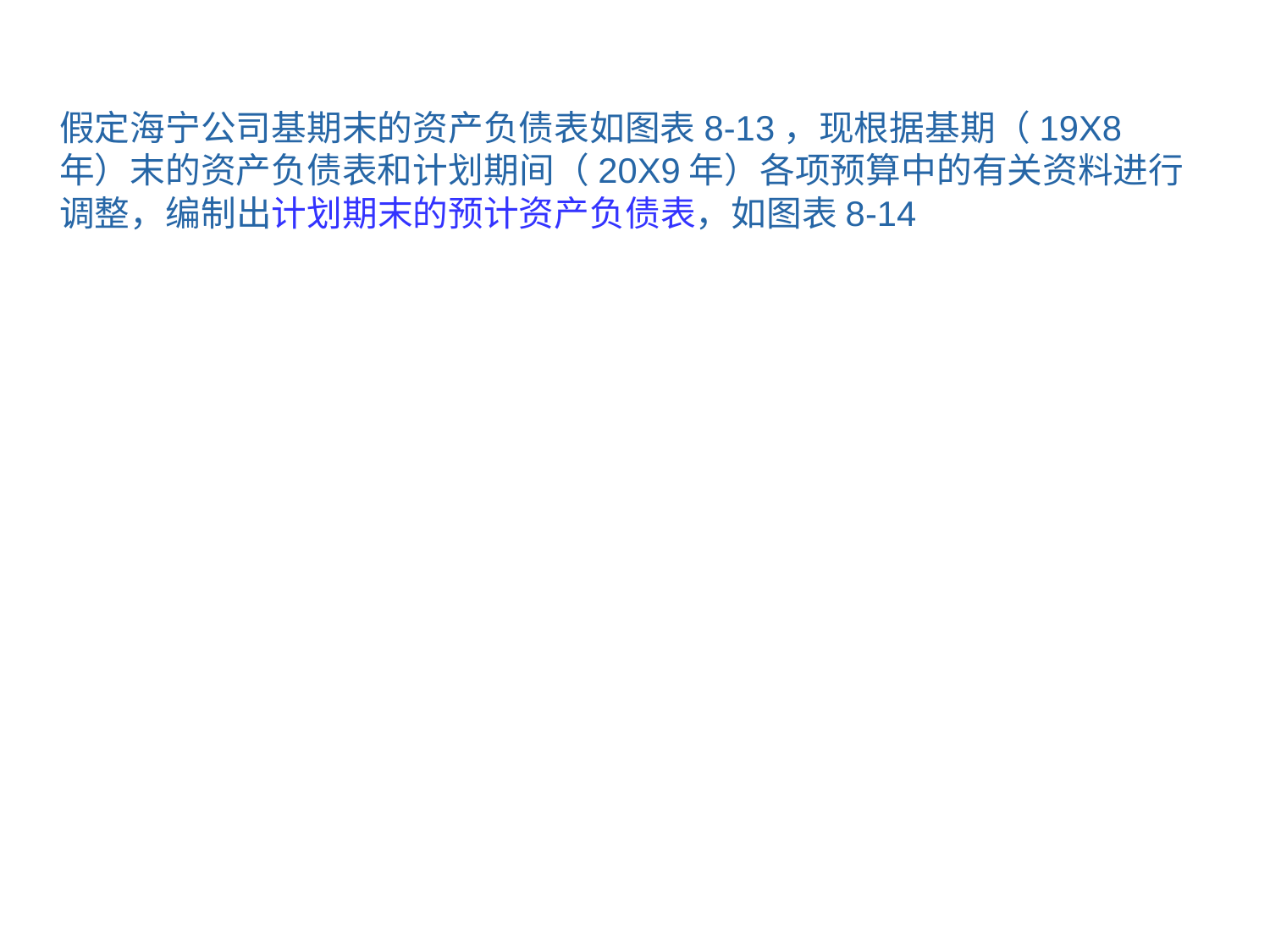

假定海宁公司基期末的资产负债表如图表8-13，现根据基期（19X8年）末的资产负债表和计划期间（20X9年）各项预算中的有关资料进行调整，编制出计划期末的预计资产负债表，如图表8-14